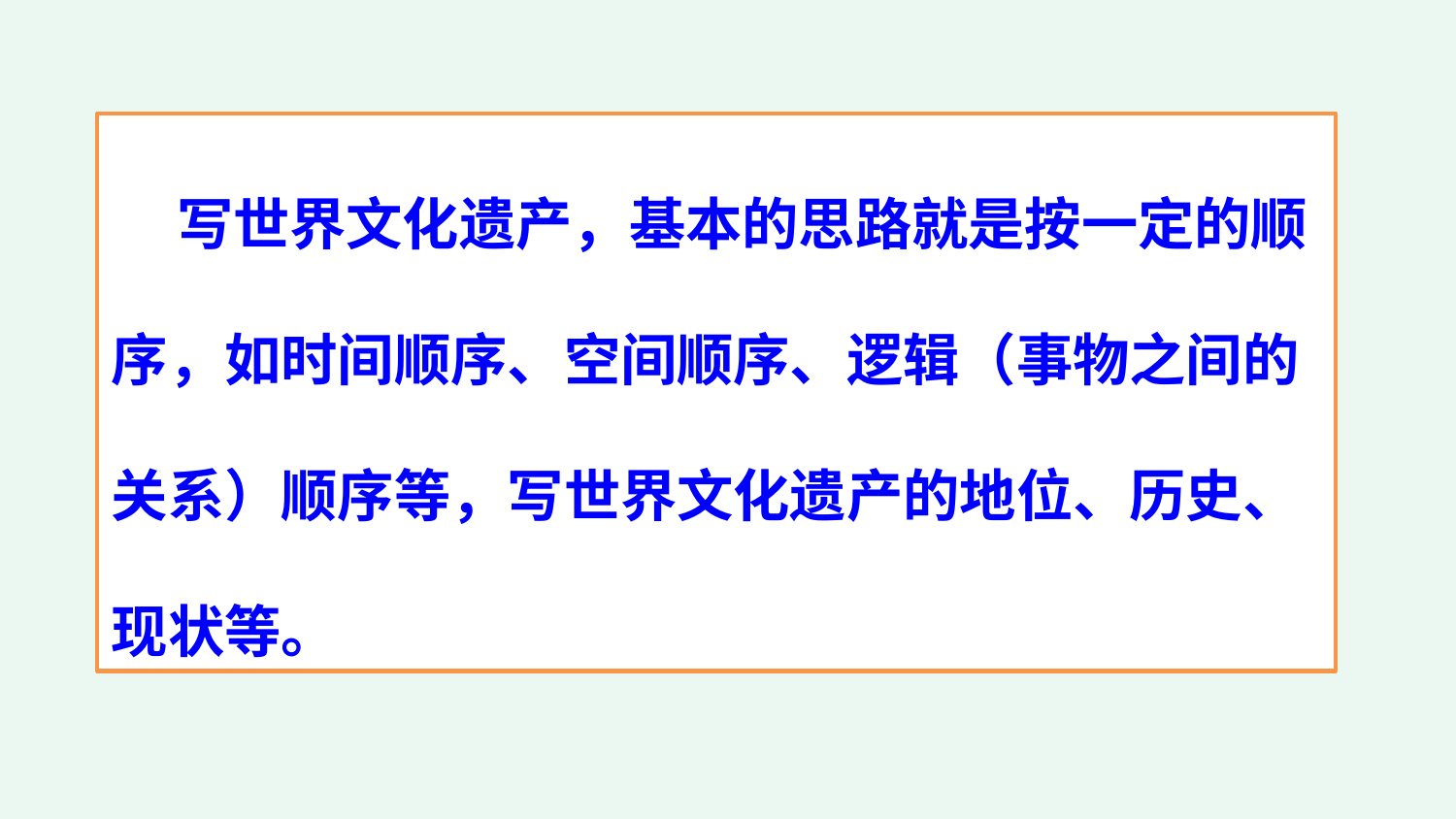

写世界文化遗产，基本的思路就是按一定的顺序，如时间顺序、空间顺序、逻辑（事物之间的关系）顺序等，写世界文化遗产的地位、历史、现状等。